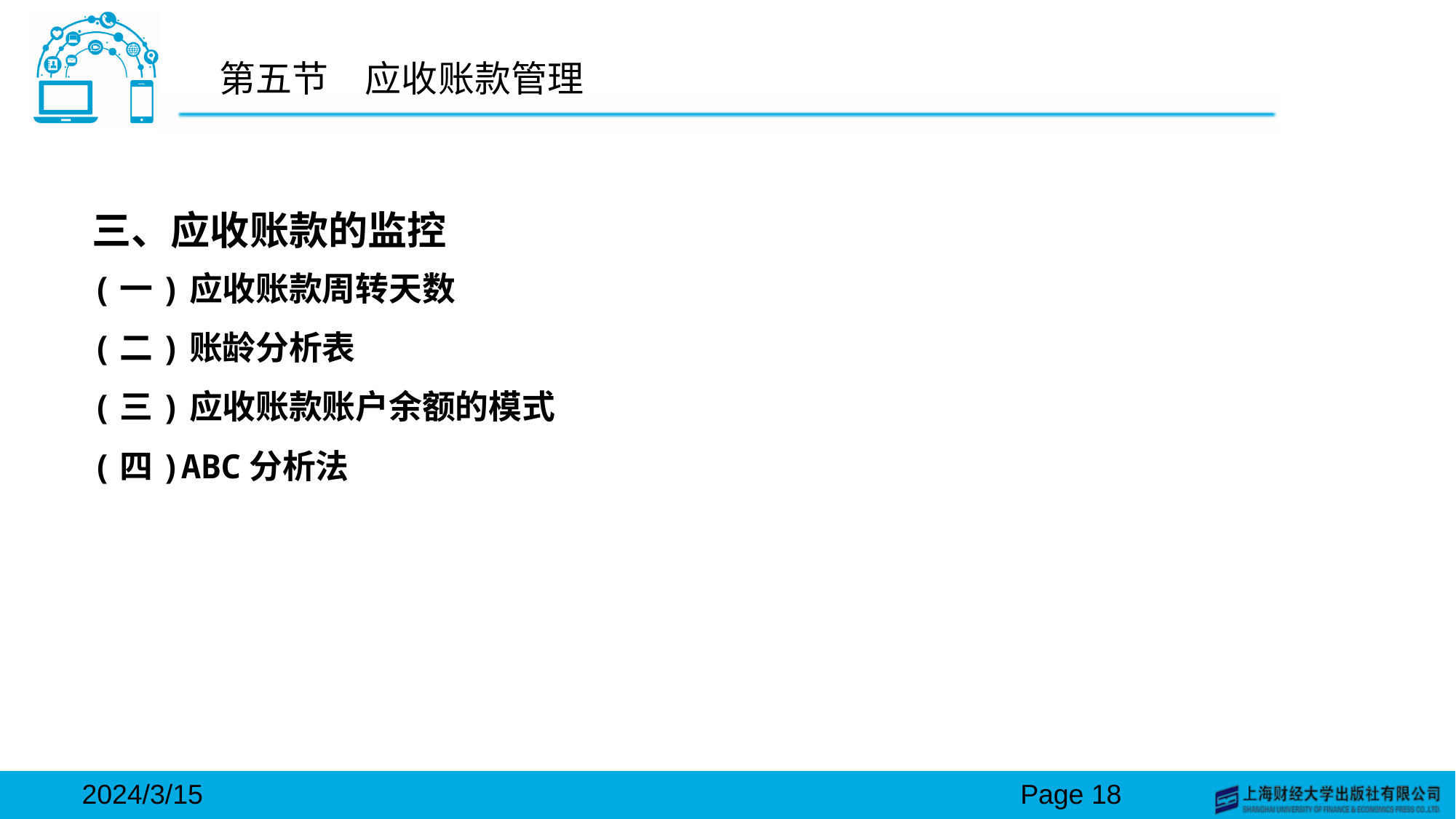

# 第五节　应收账款管理
三、应收账款的监控
(一)应收账款周转天数
(二)账龄分析表
(三)应收账款账户余额的模式
(四)ABC分析法

2024/3/15
Page 18